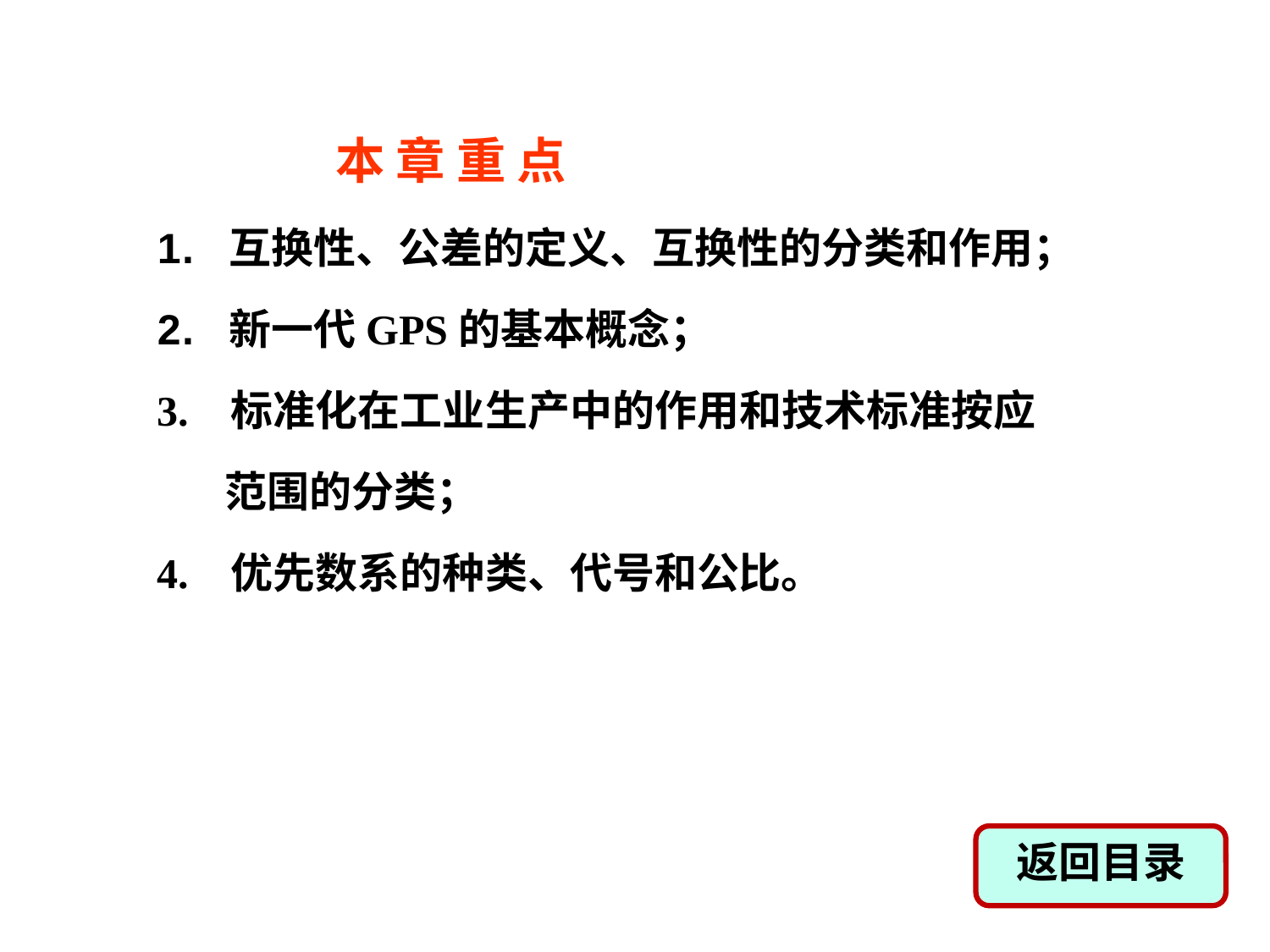

45
    本 章 重 点
互换性、公差的定义、互换性的分类和作用；
新一代GPS的基本概念；
3.   标准化在工业生产中的作用和技术标准按应
      范围的分类；
4.   优先数系的种类、代号和公比。
返回目录